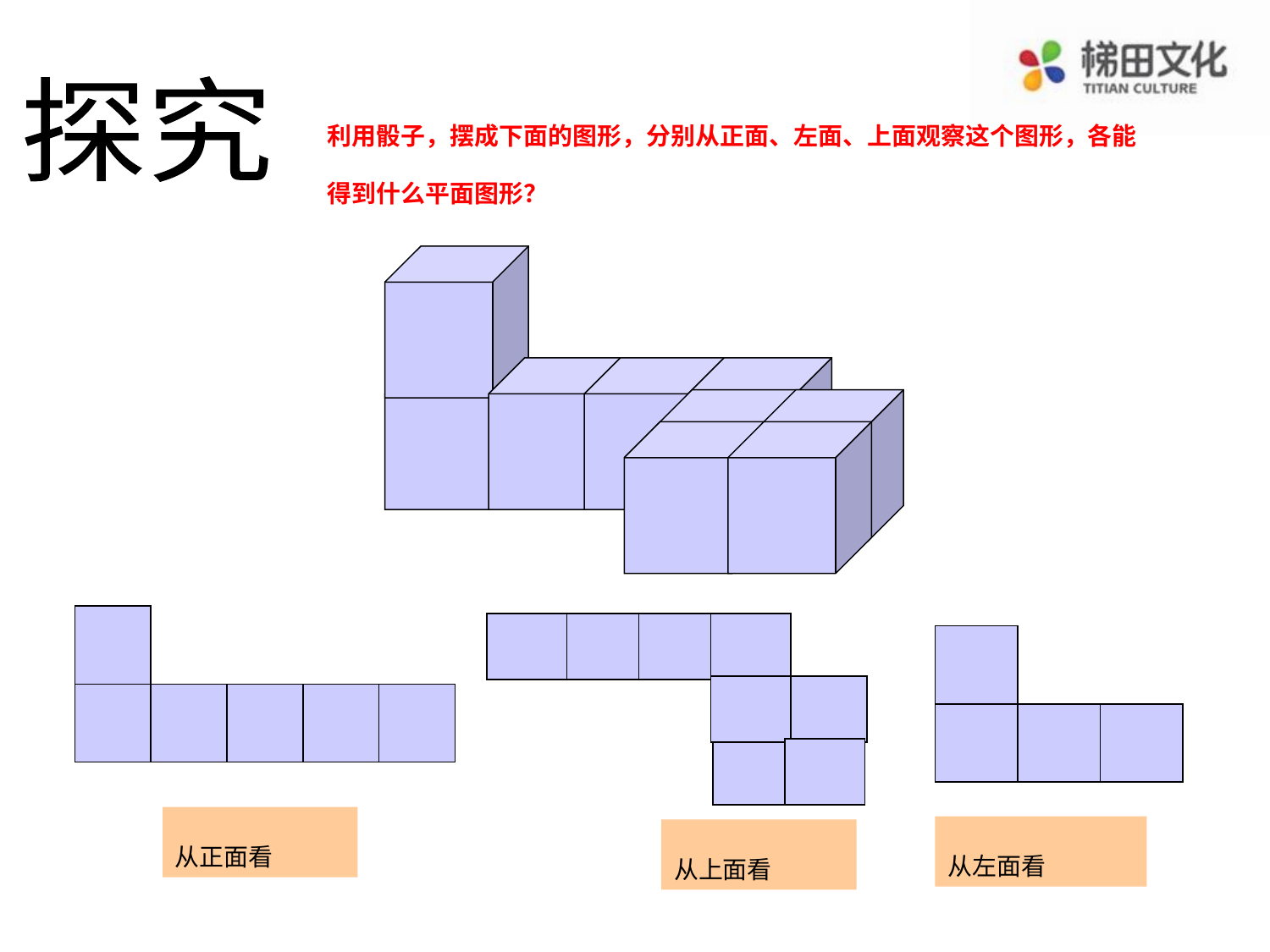

探究
利用骰子，摆成下面的图形，分别从正面、左面、上面观察这个图形，各能得到什么平面图形？

从正面看

从上面看

从左面看